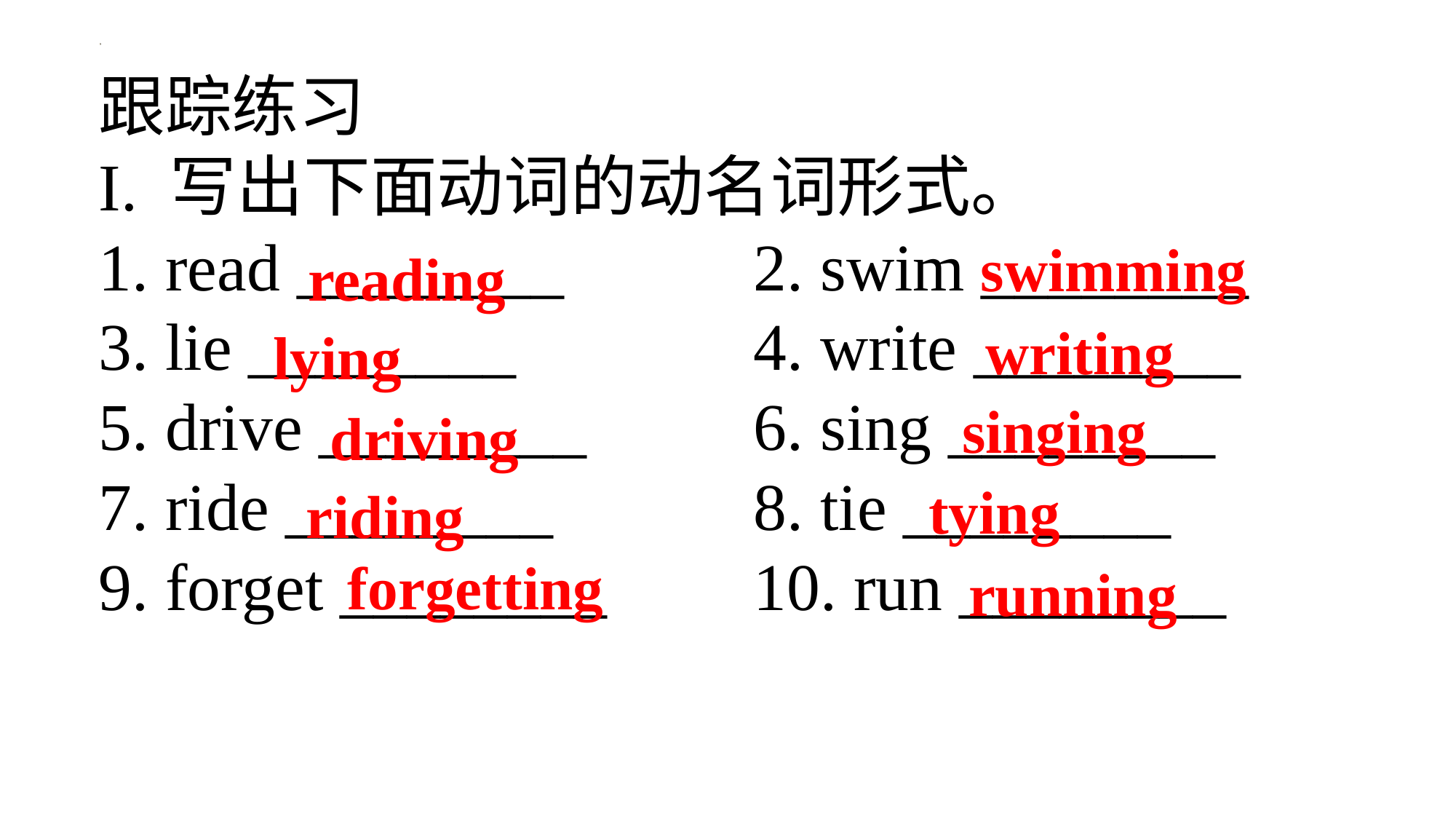

跟踪练习
I. 写出下面动词的动名词形式。
1. read ________		2. swim ________
3. lie ________			4. write ________
5. drive ________ 		6. sing ________
7. ride ________		8. tie ________
9. forget ________		10. run ________
swimming
reading
lying
writing
driving
singing
tying
riding
running
forgetting